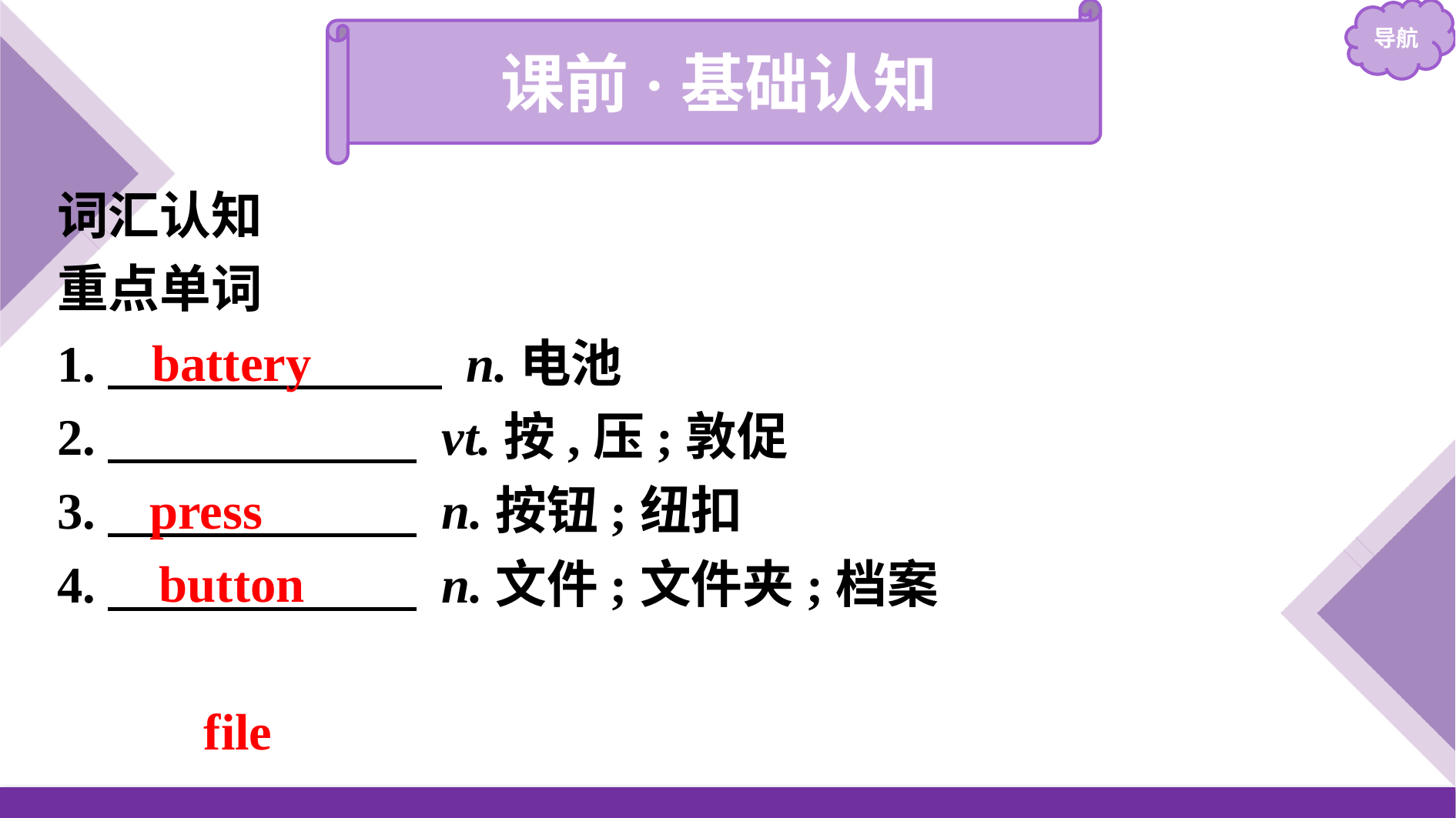

课前·基础认知
词汇认知
重点单词
1.　　　　　　  n.电池
2.　　　　　　 vt.按,压;敦促
3.　　　　　　 n.按钮;纽扣
4.　　　　　　 n.文件;文件夹;档案
battery
press
button
file